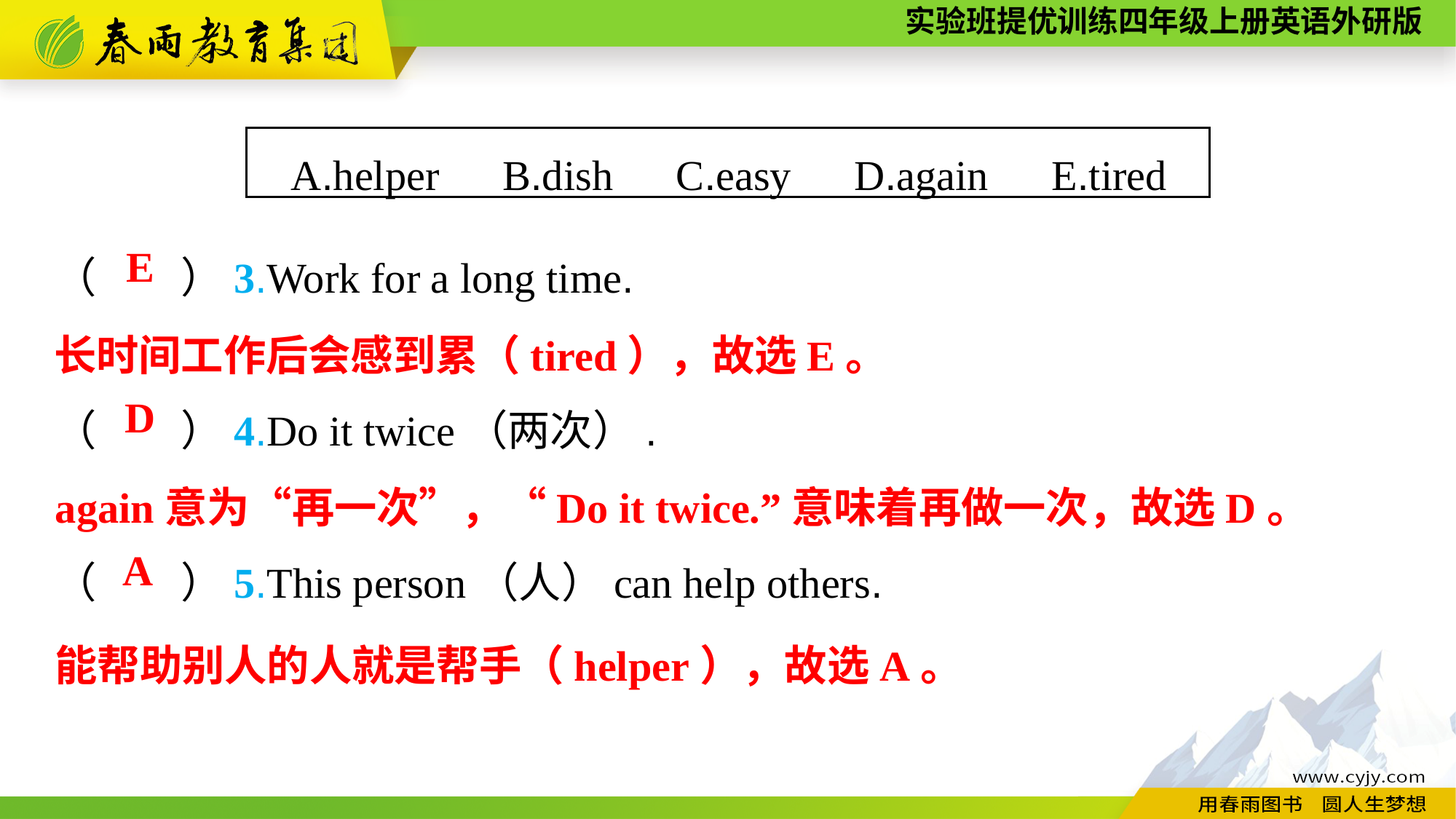

A.helper　B.dish　C.easy　D.again　E.tired

（　　）3.Work for a long time.

（　　）4.Do it twice（两次）.

（　　）5.This person（人）can help others.
E
长时间工作后会感到累（tired），故选E。
D
again意为“再一次”，“Do it twice.”意味着再做一次，故选D。
A
能帮助别人的人就是帮手（helper），故选A。